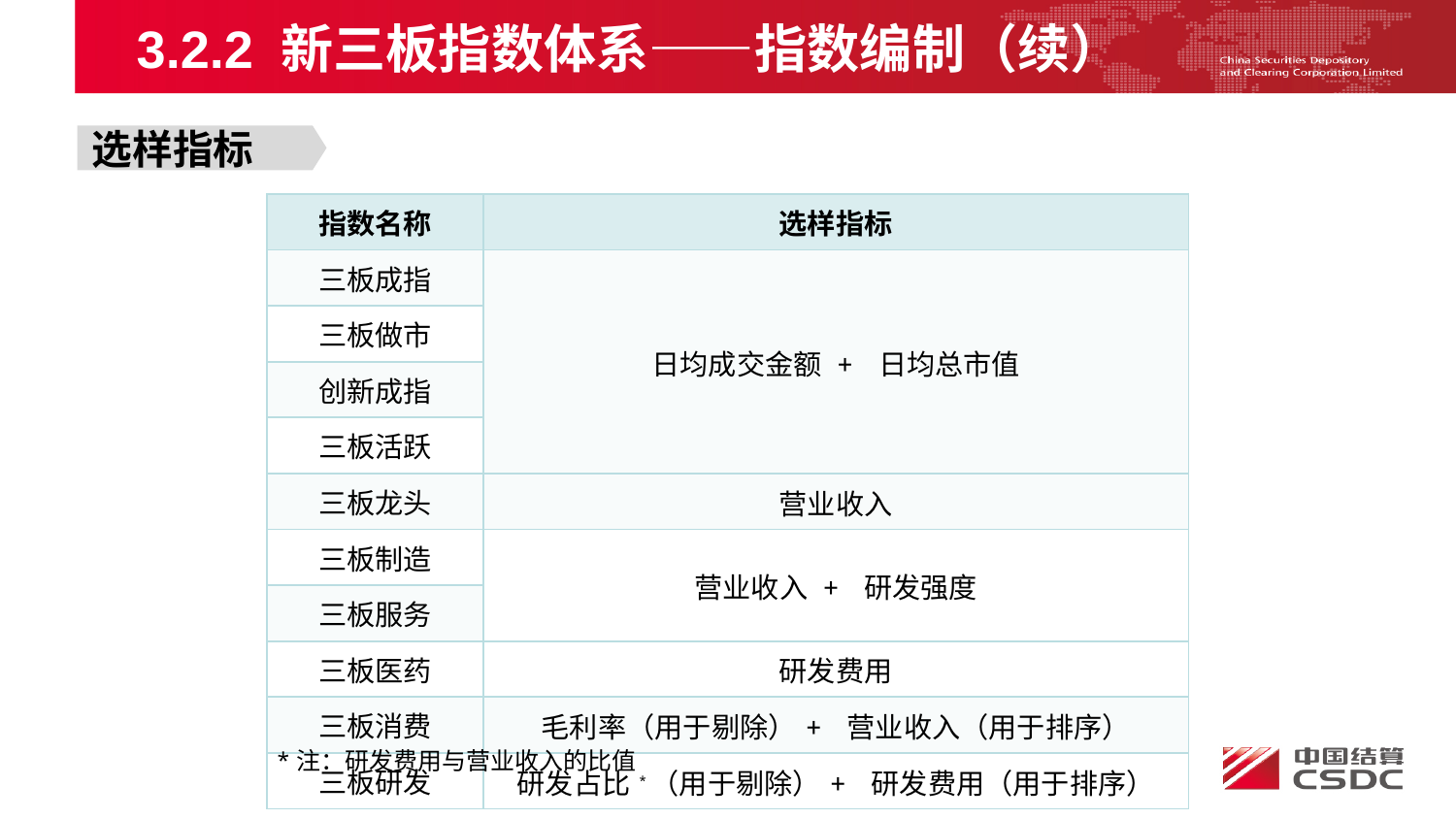

3.2.2 新三板指数体系——指数编制（续）
选样指标
| 指数名称 | 选样指标 |
| --- | --- |
| 三板成指 | 日均成交金额 + 日均总市值 |
| 三板做市 |  |
| 创新成指 |  |
| 三板活跃 |  |
| 三板龙头 | 营业收入 |
| 三板制造 | 营业收入 + 研发强度 |
| 三板服务 |  |
| 三板医药 | 研发费用 |
| 三板消费 | 毛利率（用于剔除）+ 营业收入（用于排序） |
| 三板研发 | 研发占比\*（用于剔除）+ 研发费用（用于排序） |
*注：研发费用与营业收入的比值
23